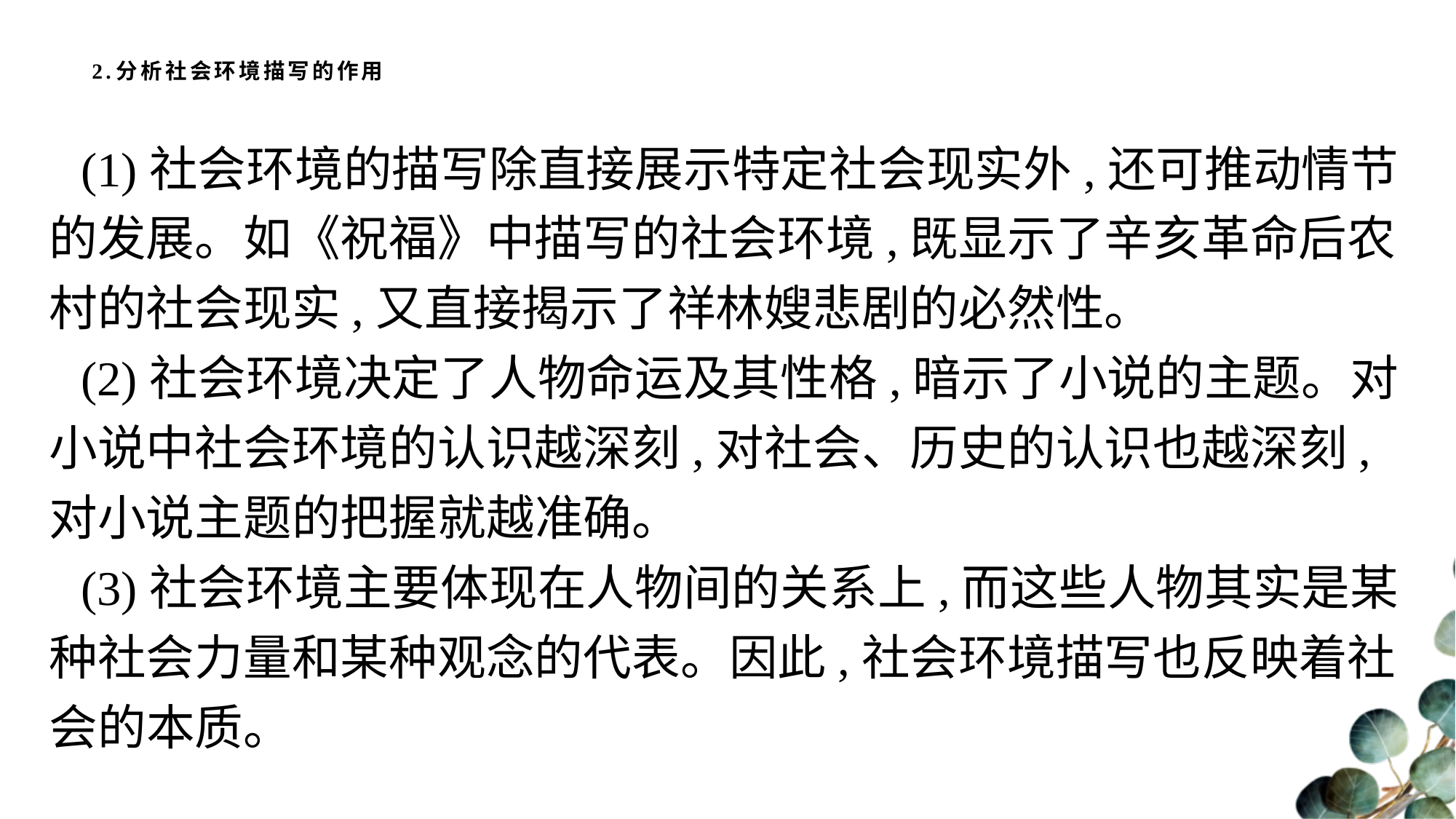

# 2.分析社会环境描写的作用
(1)社会环境的描写除直接展示特定社会现实外,还可推动情节的发展。如《祝福》中描写的社会环境,既显示了辛亥革命后农村的社会现实,又直接揭示了祥林嫂悲剧的必然性。
(2)社会环境决定了人物命运及其性格,暗示了小说的主题。对小说中社会环境的认识越深刻,对社会、历史的认识也越深刻,对小说主题的把握就越准确。
(3)社会环境主要体现在人物间的关系上,而这些人物其实是某种社会力量和某种观念的代表。因此,社会环境描写也反映着社会的本质。